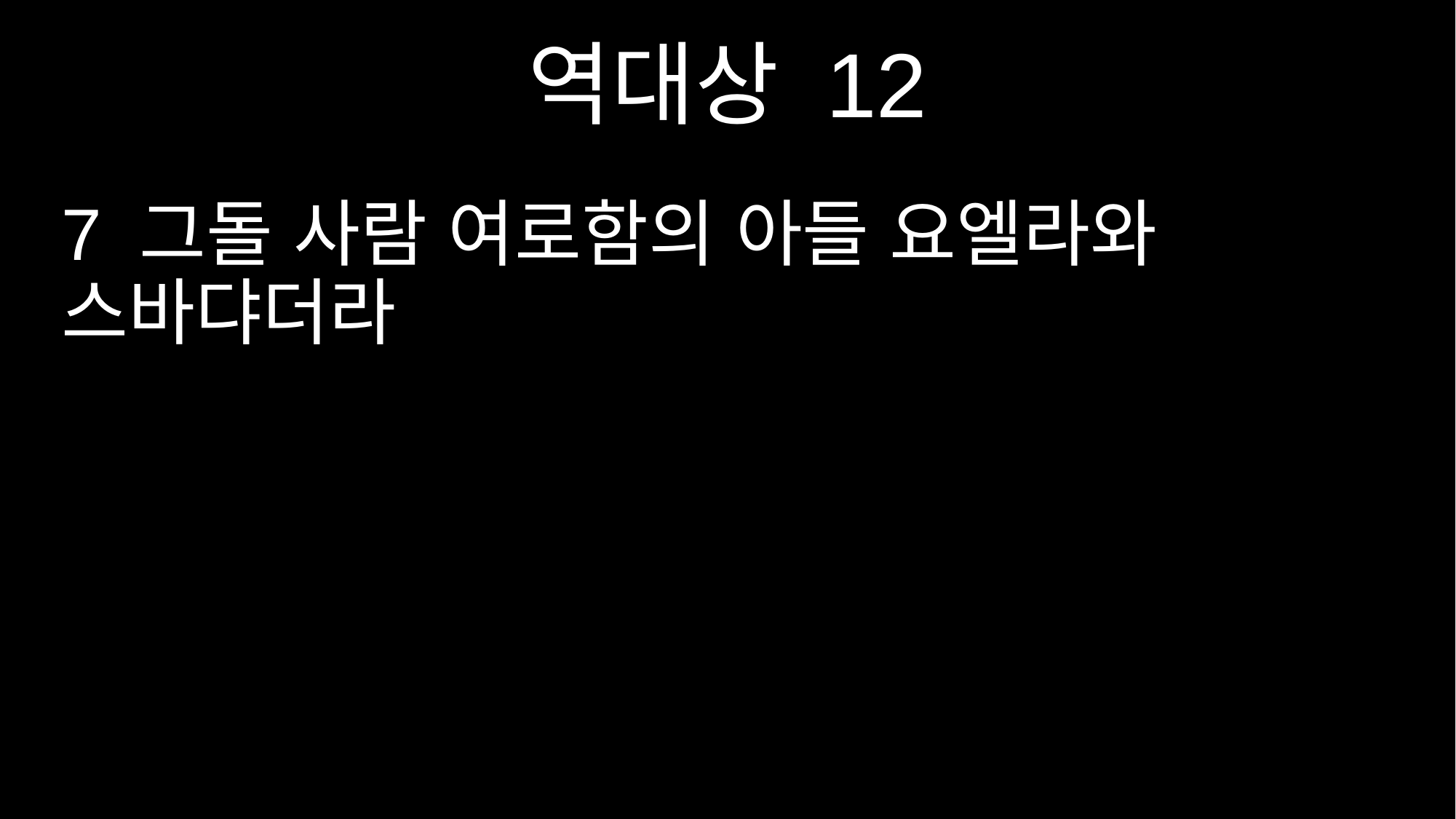

역대상 12
7 그돌 사람 여로함의 아들 요엘라와 스바댜더라